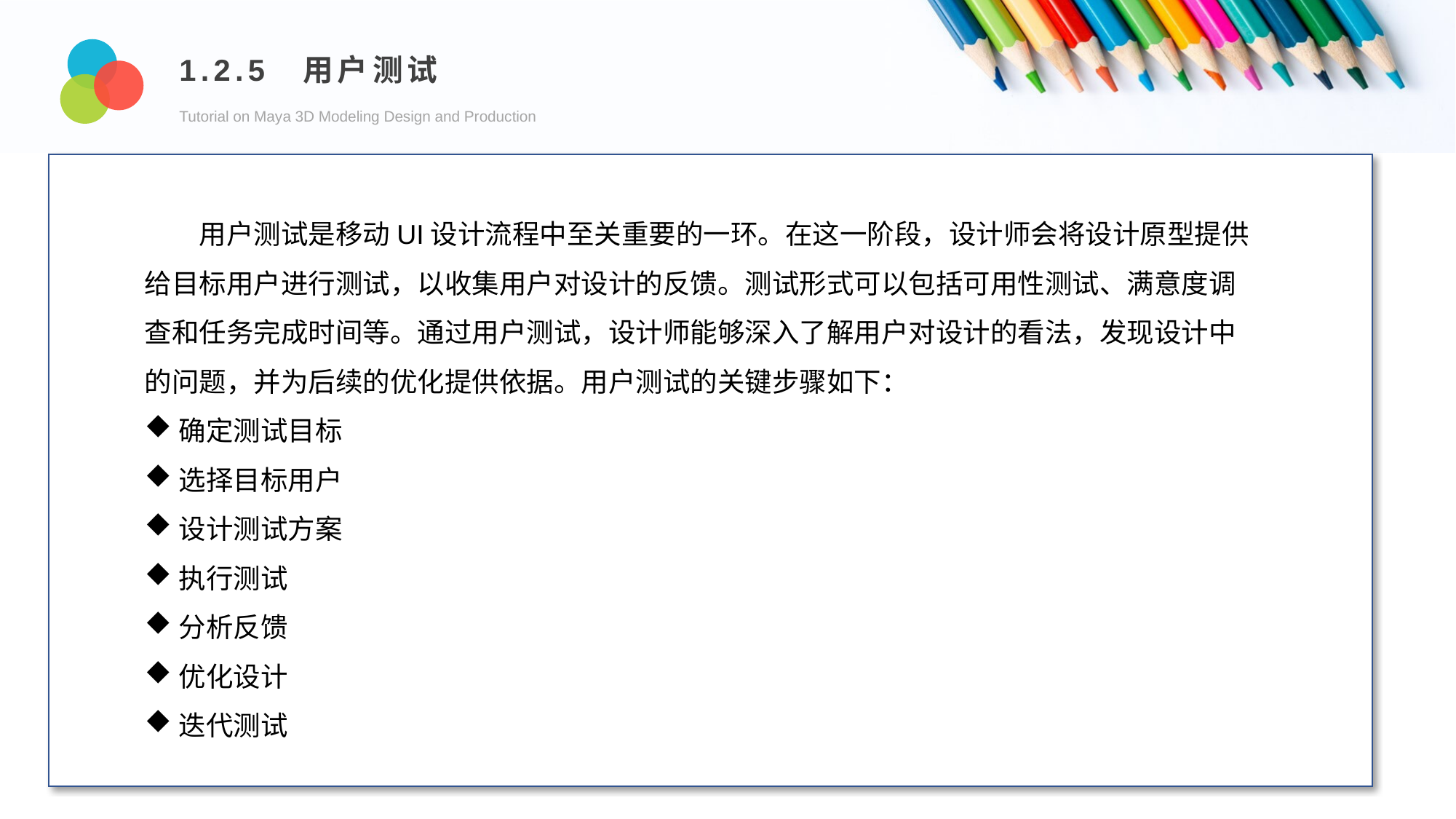

1.2.5  用户测试
Tutorial on Maya 3D Modeling Design and Production
Design and Production
用户测试是移动UI设计流程中至关重要的一环。在这一阶段，设计师会将设计原型提供给目标用户进行测试，以收集用户对设计的反馈。测试形式可以包括可用性测试、满意度调查和任务完成时间等。通过用户测试，设计师能够深入了解用户对设计的看法，发现设计中的问题，并为后续的优化提供依据。用户测试的关键步骤如下：
确定测试目标
选择目标用户
设计测试方案
执行测试
分析反馈
优化设计
迭代测试